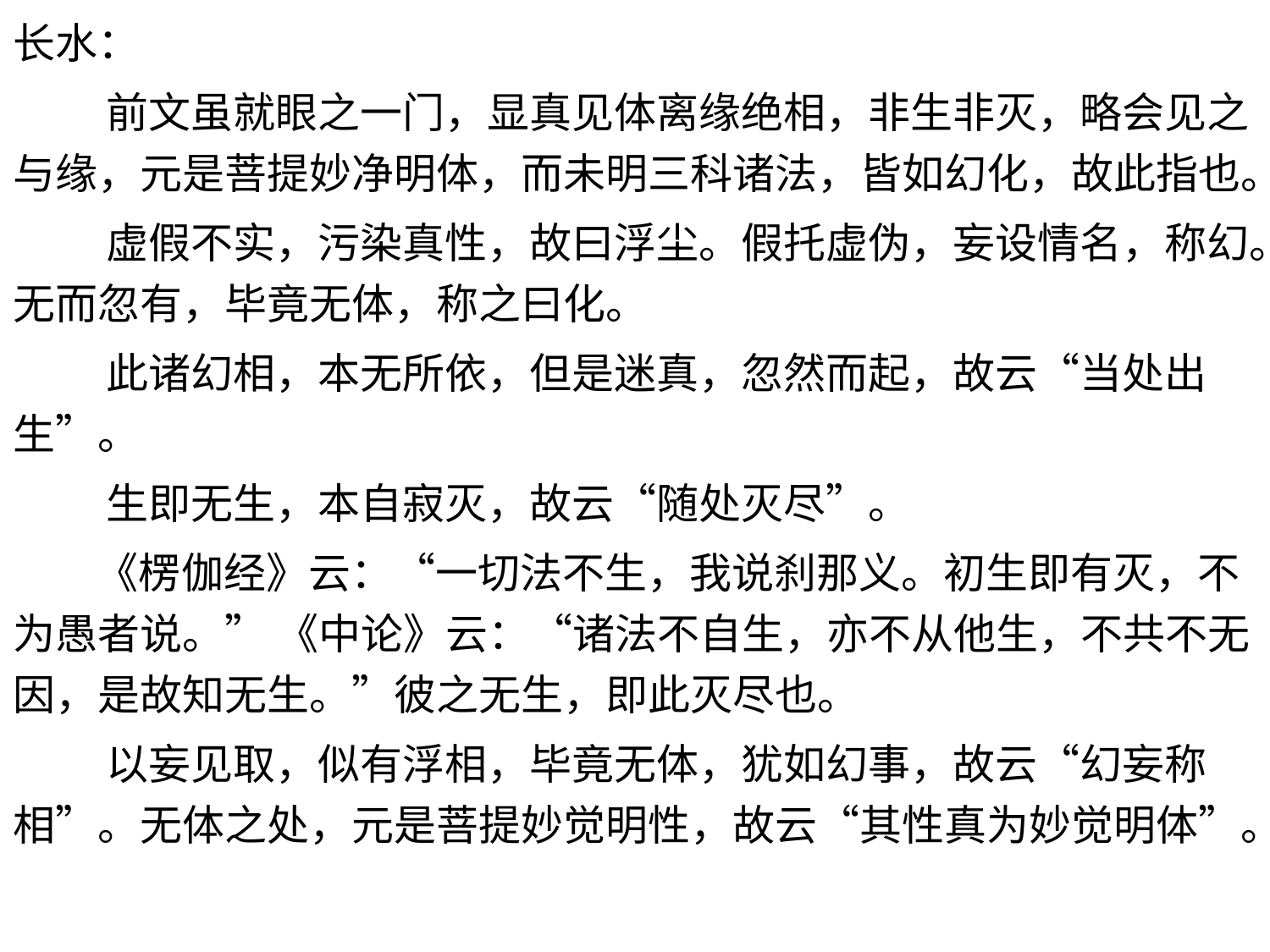

长水：
         前文虽就眼之一门，显真见体离缘绝相，非生非灭，略会见之与缘，元是菩提妙净明体，而未明三科诸法，皆如幻化，故此指也。
         虚假不实，污染真性，故曰浮尘。假托虚伪，妄设情名，称幻。无而忽有，毕竟无体，称之曰化。
         此诸幻相，本无所依，但是迷真，忽然而起，故云“当处出生”。
         生即无生，本自寂灭，故云“随处灭尽”。
        《楞伽经》云：“一切法不生，我说刹那义。初生即有灭，不为愚者说。” 《中论》云：“诸法不自生，亦不从他生，不共不无因，是故知无生。”彼之无生，即此灭尽也。
         以妄见取，似有浮相，毕竟无体，犹如幻事，故云“幻妄称相”。无体之处，元是菩提妙觉明性，故云“其性真为妙觉明体”。